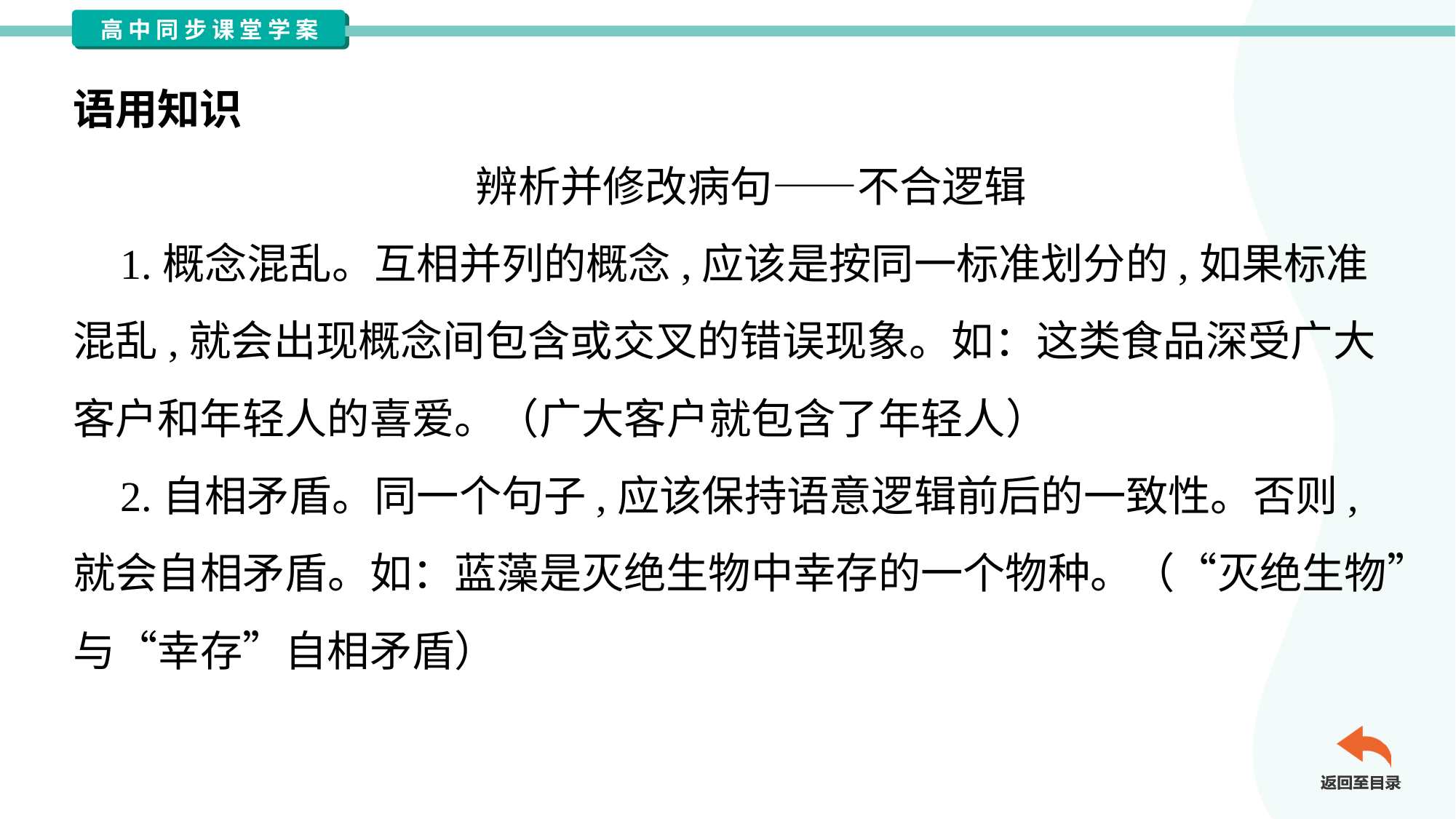

语用知识
辨析并修改病句——不合逻辑
    1.概念混乱。互相并列的概念,应该是按同一标准划分的,如果标准
混乱,就会出现概念间包含或交叉的错误现象。如：这类食品深受广大
客户和年轻人的喜爱。（广大客户就包含了年轻人）
    2.自相矛盾。同一个句子,应该保持语意逻辑前后的一致性。否则,
就会自相矛盾。如：蓝藻是灭绝生物中幸存的一个物种。（“灭绝生物”
与“幸存”自相矛盾）